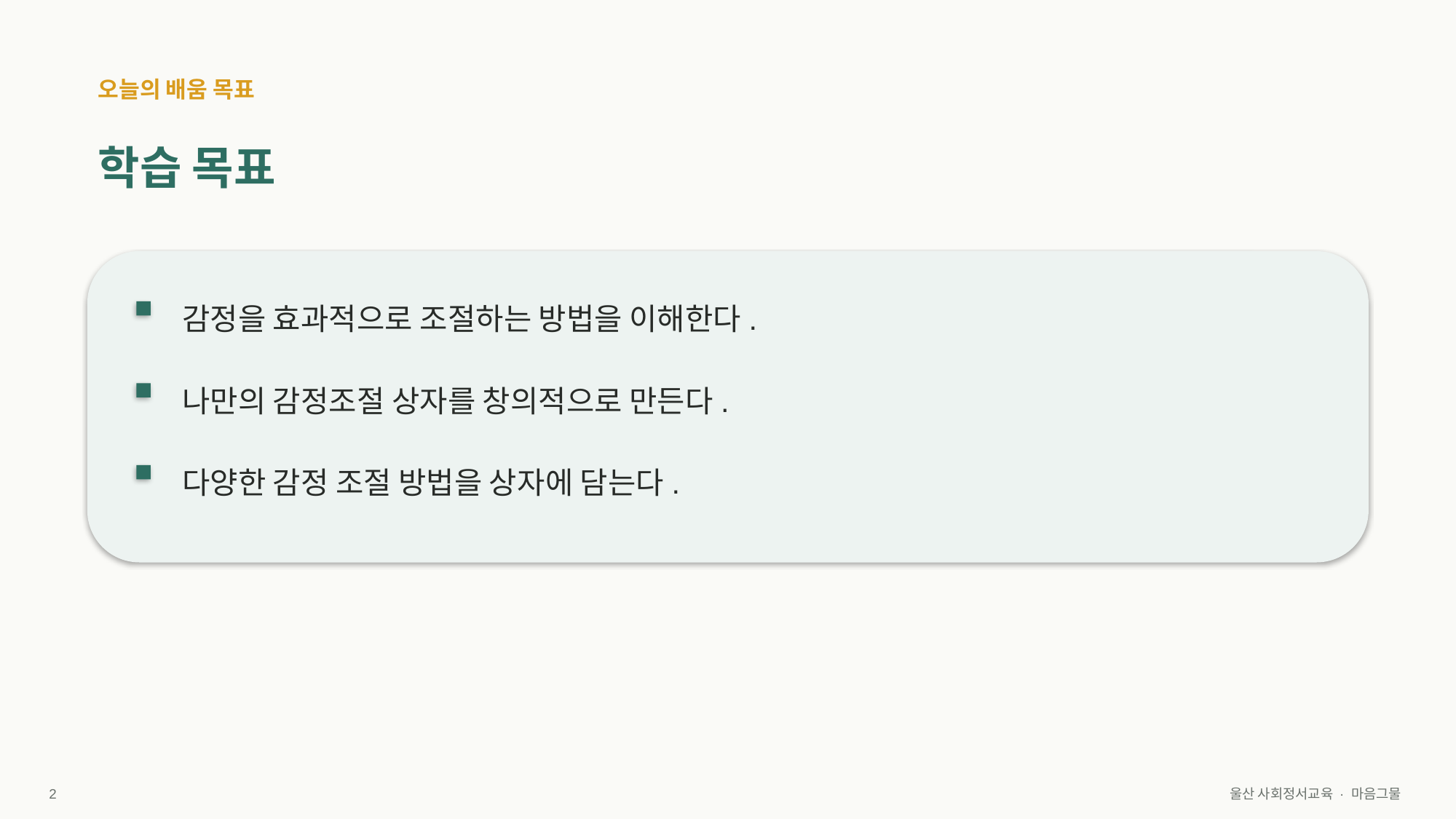

오늘의 배움 목표
학습 목표

감정을 효과적으로 조절하는 방법을 이해한다.

나만의 감정조절 상자를 창의적으로 만든다.

다양한 감정 조절 방법을 상자에 담는다.

2
울산 사회정서교육 · 마음그물